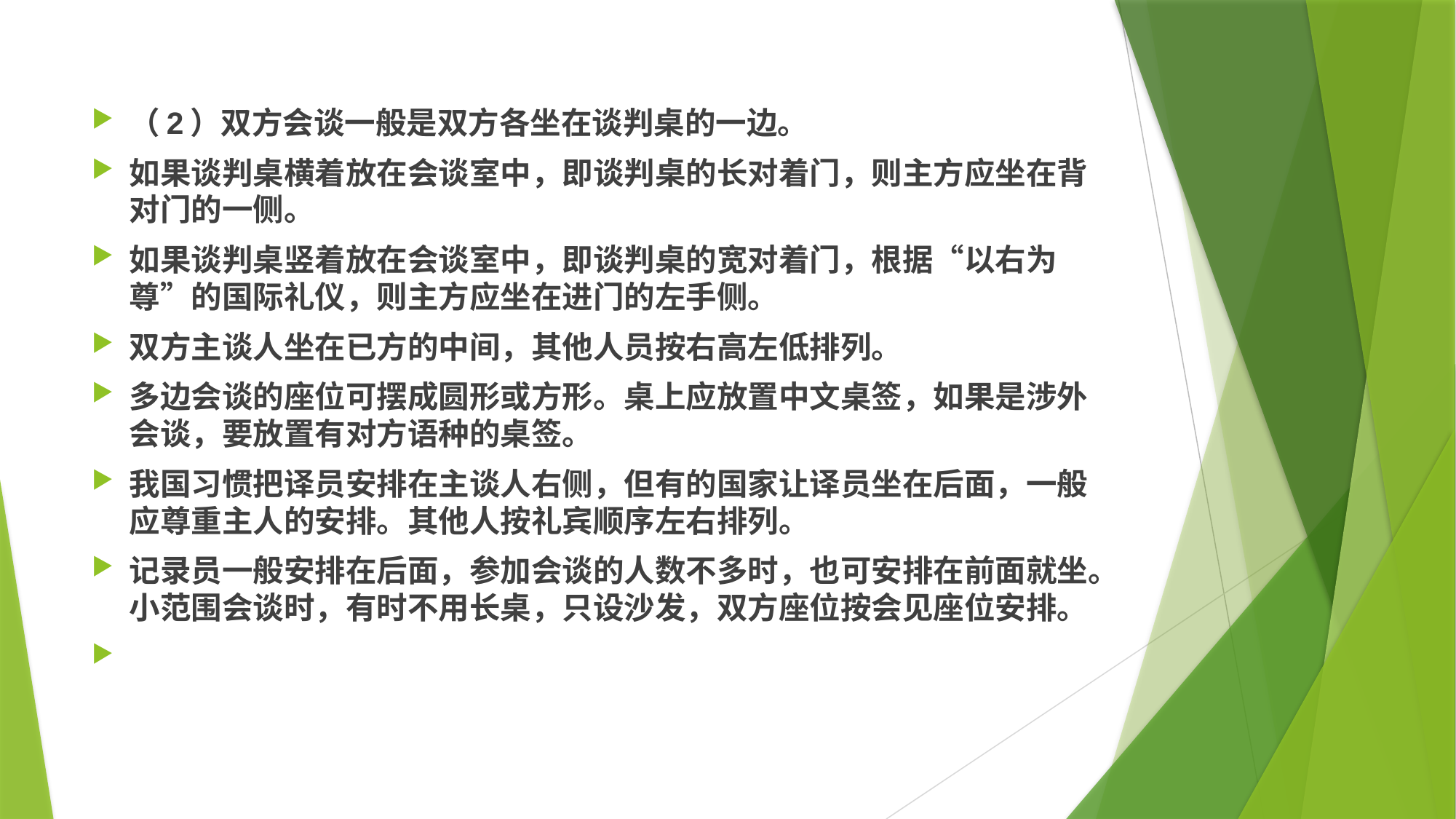

#
（2）双方会谈一般是双方各坐在谈判桌的一边。
如果谈判桌横着放在会谈室中，即谈判桌的长对着门，则主方应坐在背对门的一侧。
如果谈判桌竖着放在会谈室中，即谈判桌的宽对着门，根据“以右为尊”的国际礼仪，则主方应坐在进门的左手侧。
双方主谈人坐在已方的中间，其他人员按右高左低排列。
多边会谈的座位可摆成圆形或方形。桌上应放置中文桌签，如果是涉外会谈，要放置有对方语种的桌签。
我国习惯把译员安排在主谈人右侧，但有的国家让译员坐在后面，一般应尊重主人的安排。其他人按礼宾顺序左右排列。
记录员一般安排在后面，参加会谈的人数不多时，也可安排在前面就坐。小范围会谈时，有时不用长桌，只设沙发，双方座位按会见座位安排。